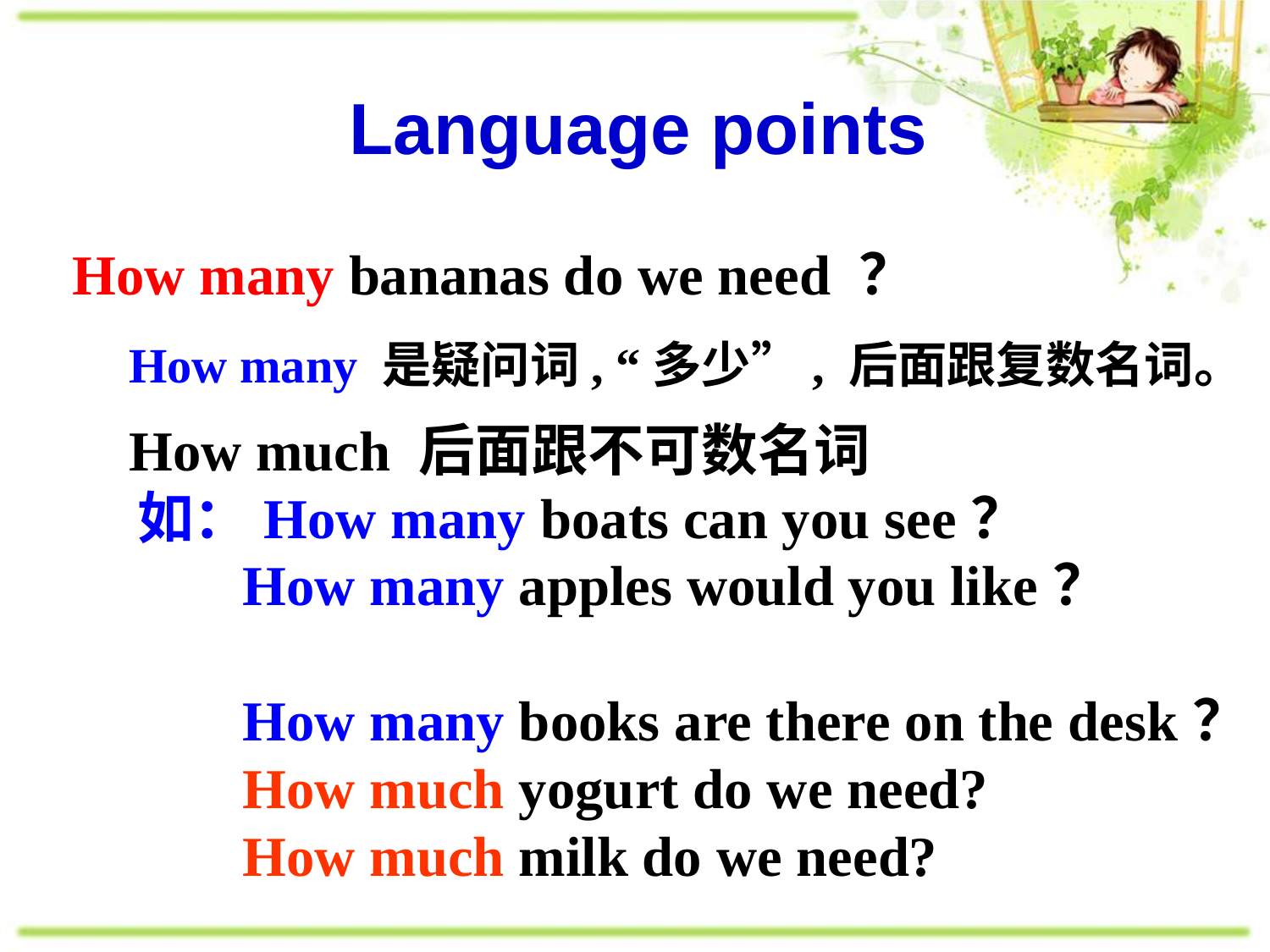

Language points
How many bananas do we need ？
    How many 是疑问词, “多少”, 后面跟复数名词。
    How much 后面跟不可数名词
    如：How many boats can you see？
            How many apples would you like？
            How many books are there on the desk？
            How much yogurt do we need?
            How much milk do we need?